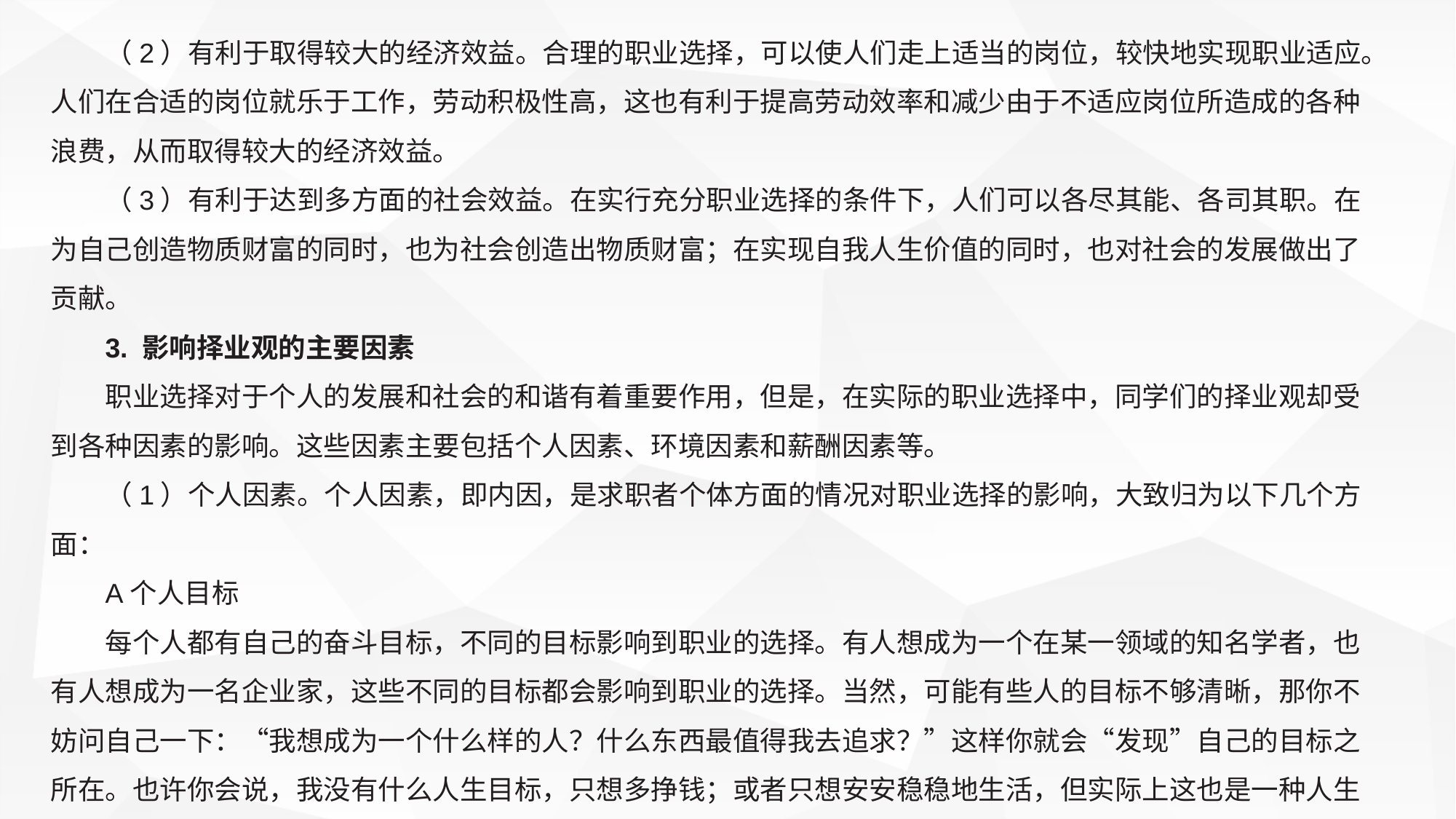

（2）有利于取得较大的经济效益。合理的职业选择，可以使人们走上适当的岗位，较快地实现职业适应。人们在合适的岗位就乐于工作，劳动积极性高，这也有利于提高劳动效率和减少由于不适应岗位所造成的各种浪费，从而取得较大的经济效益。
（3）有利于达到多方面的社会效益。在实行充分职业选择的条件下，人们可以各尽其能、各司其职。在为自己创造物质财富的同时，也为社会创造出物质财富；在实现自我人生价值的同时，也对社会的发展做出了贡献。
3. 影响择业观的主要因素
职业选择对于个人的发展和社会的和谐有着重要作用，但是，在实际的职业选择中，同学们的择业观却受到各种因素的影响。这些因素主要包括个人因素、环境因素和薪酬因素等。
（1）个人因素。个人因素，即内因，是求职者个体方面的情况对职业选择的影响，大致归为以下几个方面：
A个人目标
每个人都有自己的奋斗目标，不同的目标影响到职业的选择。有人想成为一个在某一领域的知名学者，也有人想成为一名企业家，这些不同的目标都会影响到职业的选择。当然，可能有些人的目标不够清晰，那你不妨问自己一下：“我想成为一个什么样的人？什么东西最值得我去追求？”这样你就会“发现”自己的目标之所在。也许你会说，我没有什么人生目标，只想多挣钱；或者只想安安稳稳地生活，但实际上这也是一种人生目标，同样会影响到你的职业选择。